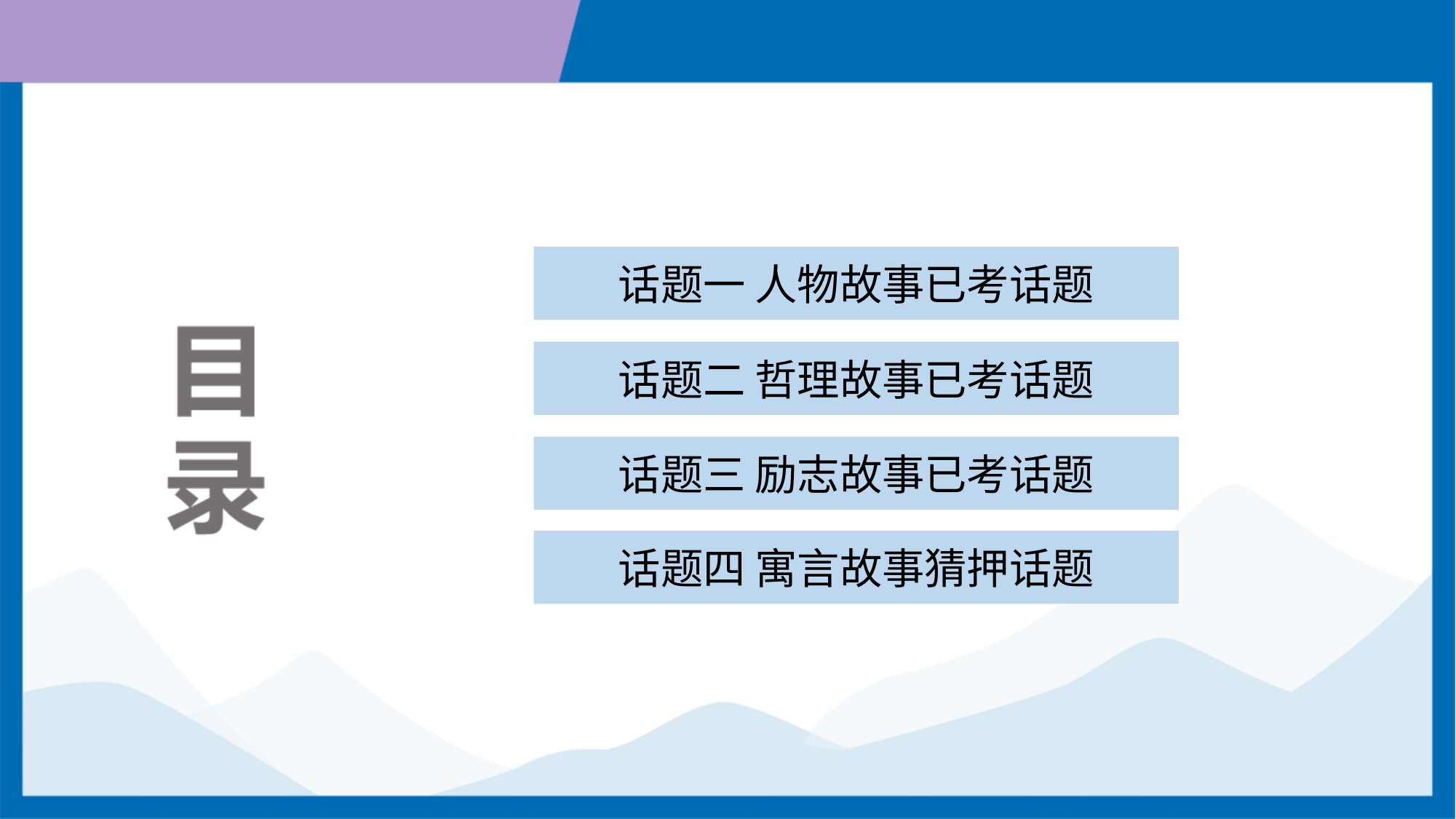

话题一 人物故事已考话题
话题二 哲理故事已考话题
话题三 励志故事已考话题
话题四 寓言故事猜押话题